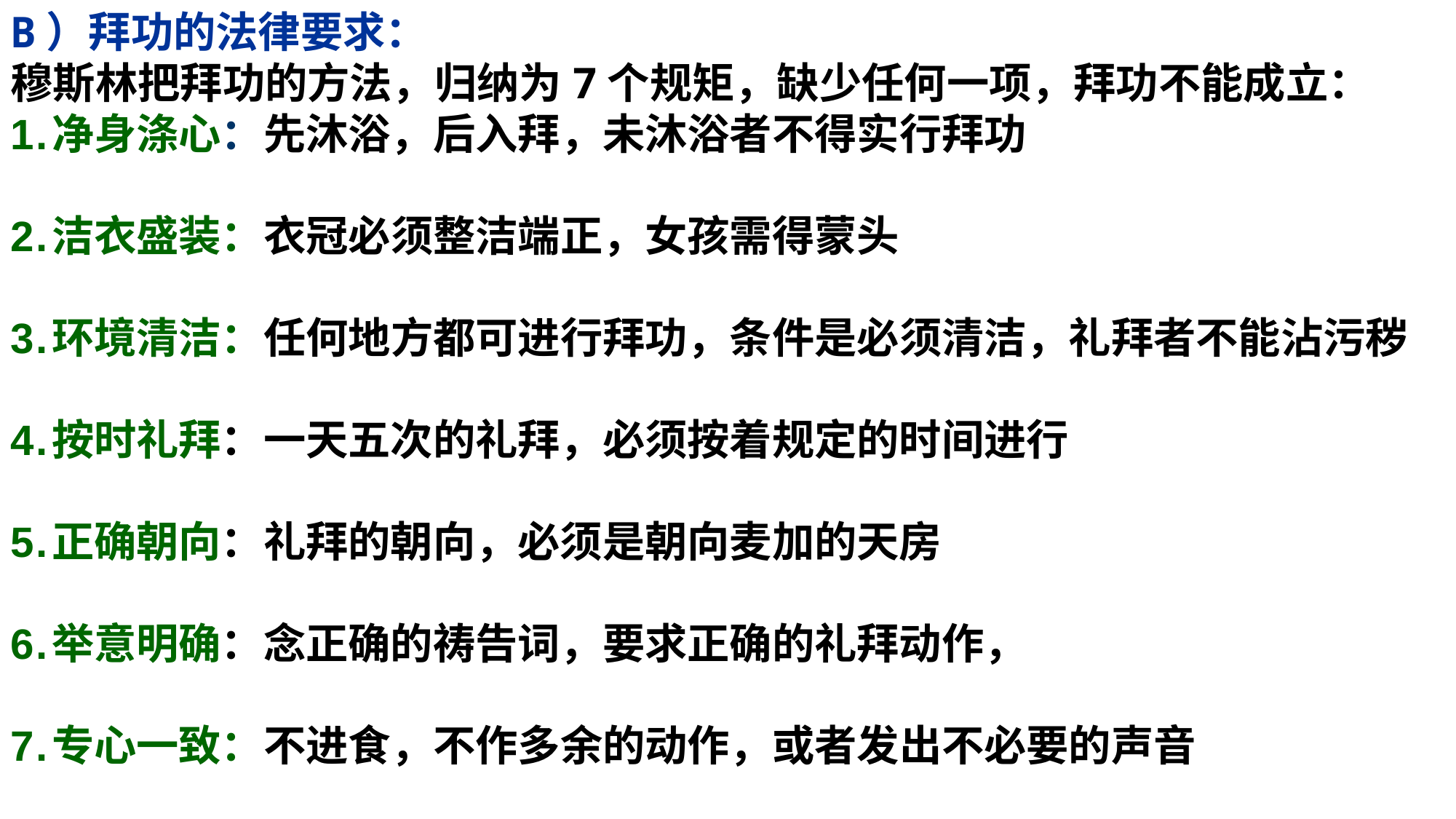

B）拜功的法律要求：
穆斯林把拜功的方法，归纳为7个规矩，缺少任何一项，拜功不能成立：
净身涤心：先沐浴，后入拜，未沐浴者不得实行拜功

洁衣盛装：衣冠必须整洁端正，女孩需得蒙头

环境清洁：任何地方都可进行拜功，条件是必须清洁，礼拜者不能沾污秽

按时礼拜：一天五次的礼拜，必须按着规定的时间进行

正确朝向：礼拜的朝向，必须是朝向麦加的天房

举意明确：念正确的祷告词，要求正确的礼拜动作，

专心一致：不进食，不作多余的动作，或者发出不必要的声音